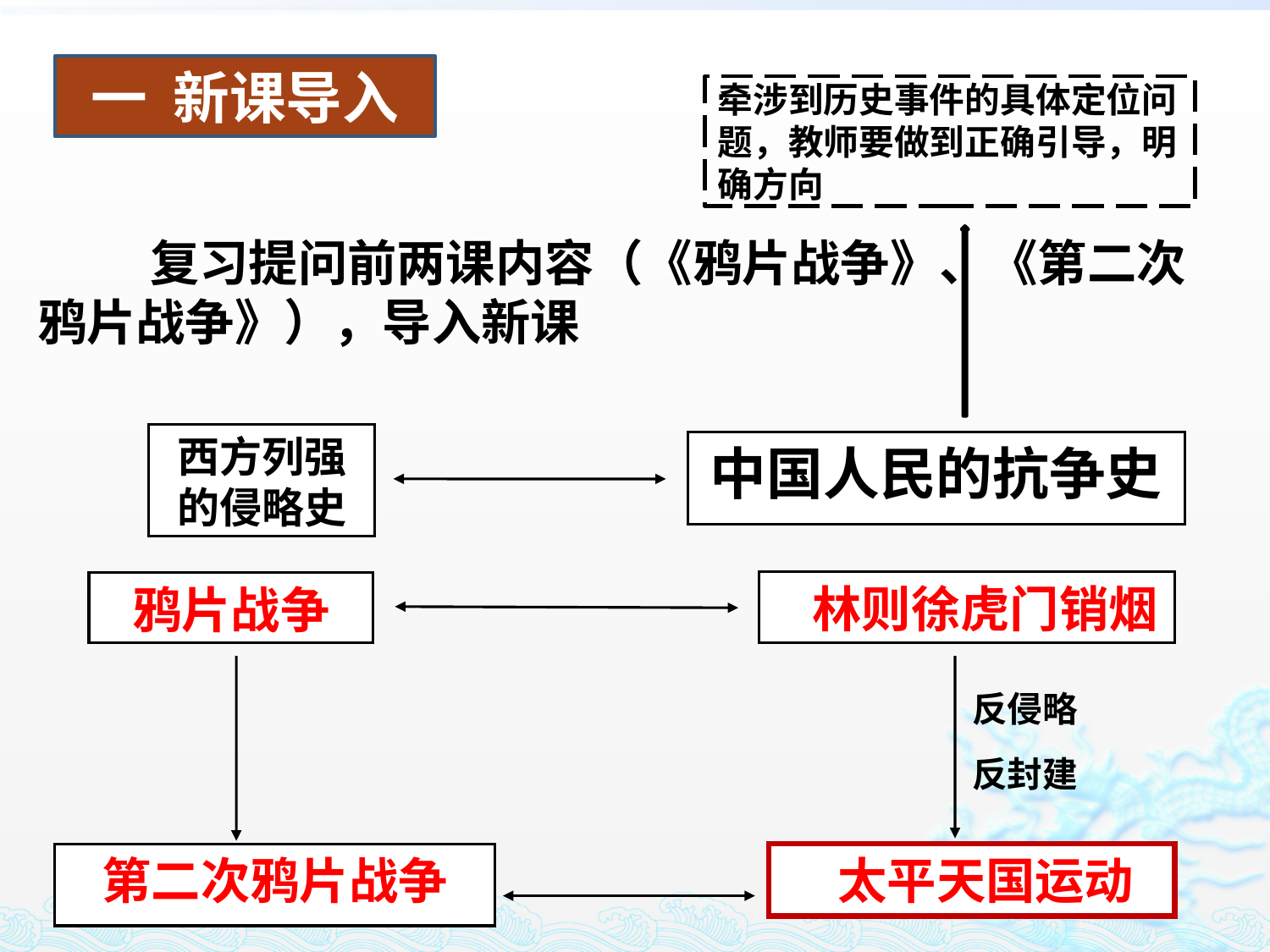

一  新课导入
牵涉到历史事件的具体定位问题，教师要做到正确引导，明确方向
         复习提问前两课内容（《鸦片战争》、《第二次鸦片战争》），导入新课

西方列强
的侵略史
中国人民的抗争史

林则徐虎门销烟
鸦片战争

第二次鸦片战争
太平天国运动
反侵略
反封建